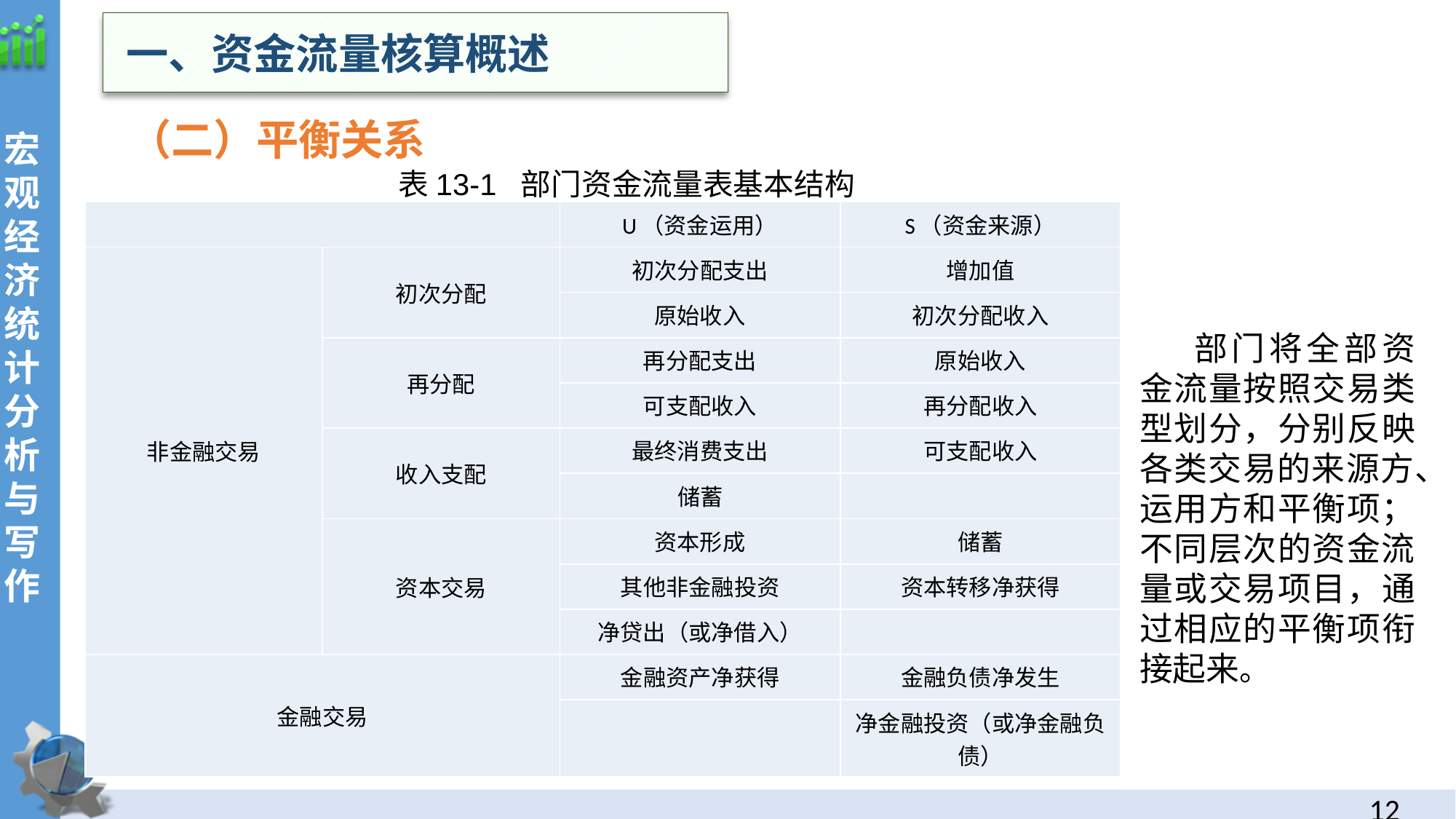

一、资金流量核算概述
（二）平衡关系
表13-1  部门资金流量表基本结构
|  |  | U（资金运用） | S（资金来源） |
| --- | --- | --- | --- |
| 非金融交易 | 初次分配 | 初次分配支出 | 增加值 |
|  |  | 原始收入 | 初次分配收入 |
|  | 再分配 | 再分配支出 | 原始收入 |
|  |  | 可支配收入 | 再分配收入 |
|  | 收入支配 | 最终消费支出 | 可支配收入 |
|  |  | 储蓄 |  |
|  | 资本交易 | 资本形成 | 储蓄 |
|  |  | 其他非金融投资 | 资本转移净获得 |
|  |  | 净贷出（或净借入） |  |
| 金融交易 |  | 金融资产净获得 | 金融负债净发生 |
|  |  |  | 净金融投资（或净金融负债） |
部门将全部资金流量按照交易类型划分，分别反映各类交易的来源方、运用方和平衡项；不同层次的资金流量或交易项目，通过相应的平衡项衔接起来。
12